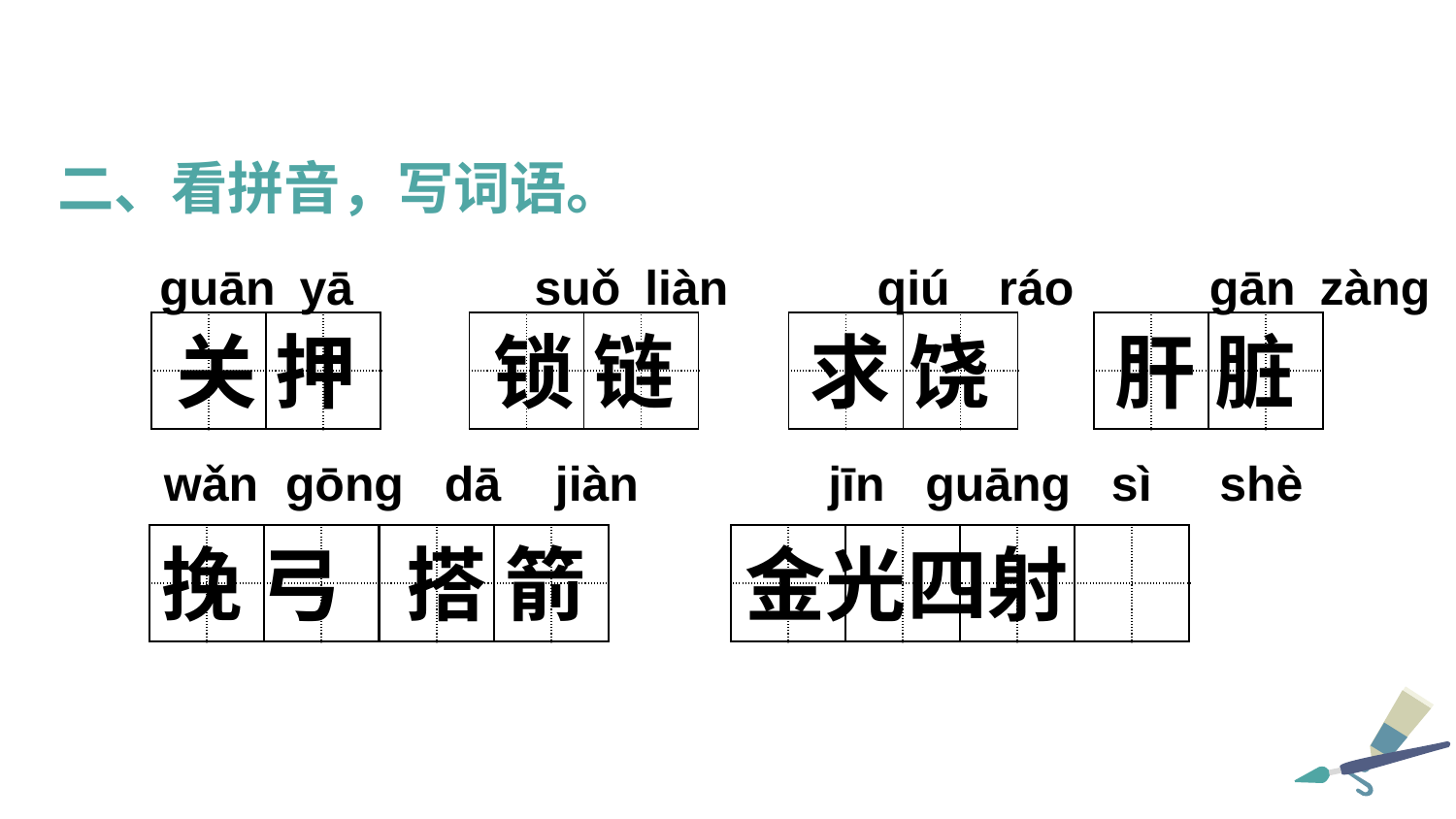

二、看拼音，写词语。

ɡuān yā           suǒ liàn           qiú  ráo          ɡān zànɡ
|  |  |  |  |
| --- | --- | --- | --- |
|  |  |  |  |
|  |  |  |  |
| --- | --- | --- | --- |
|  |  |  |  |
|  |  |  |  |
| --- | --- | --- | --- |
|  |  |  |  |
|  |  |  |  |
| --- | --- | --- | --- |
|  |  |  |  |
关 押
锁 链
求 饶
肝 脏
wǎn  gōng   dā    jiàn              jīn   guāng   sì     shè
|  |  |  |  |
| --- | --- | --- | --- |
|  |  |  |  |
|  |  |  |  |
| --- | --- | --- | --- |
|  |  |  |  |
|  |  |  |  |
| --- | --- | --- | --- |
|  |  |  |  |
|  |  |  |  |
| --- | --- | --- | --- |
|  |  |  |  |
金光四射
挽 弓
搭 箭